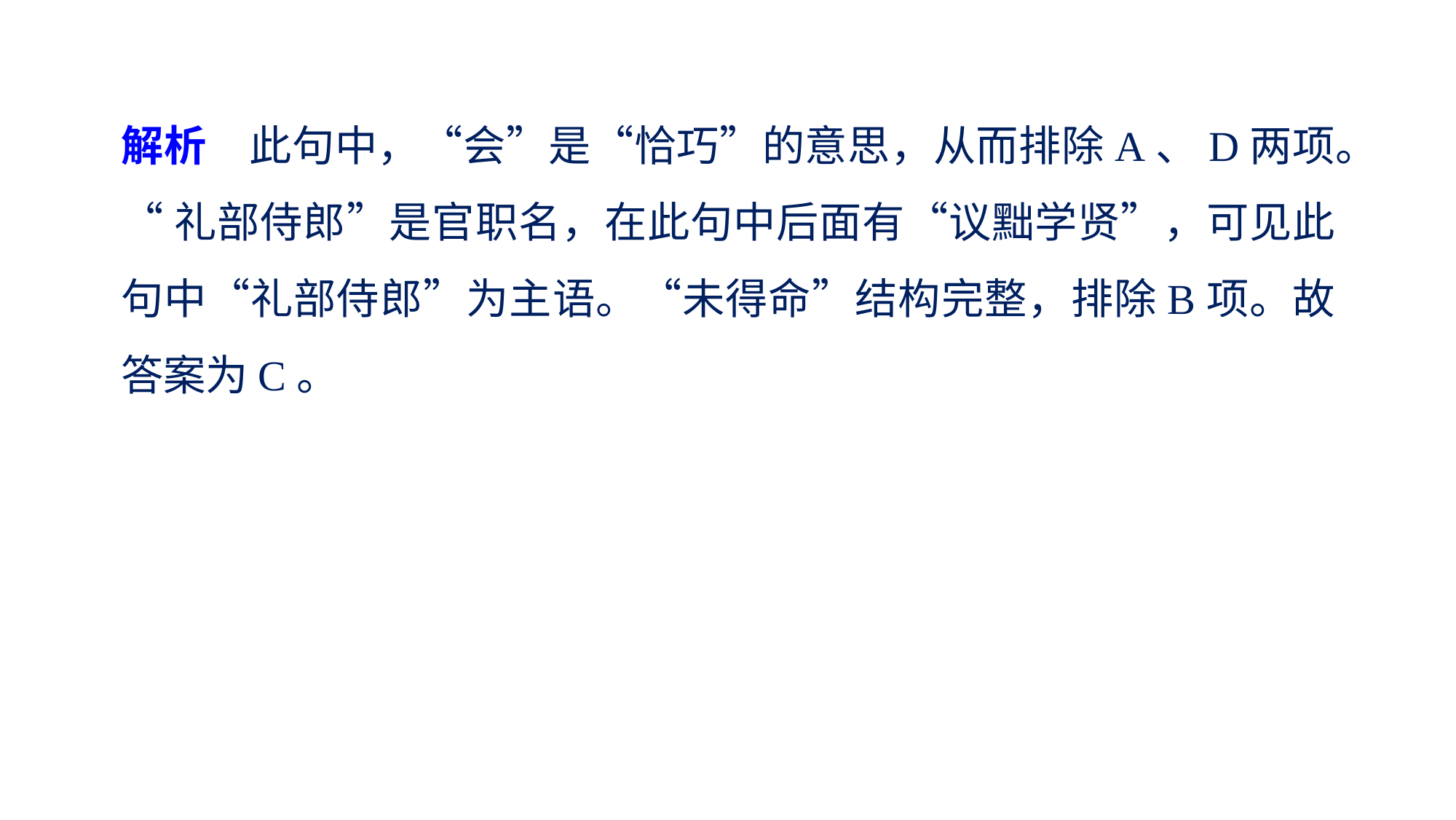

解析　此句中，“会”是“恰巧”的意思，从而排除A、D两项。
“礼部侍郎”是官职名，在此句中后面有“议黜学贤”，可见此句中“礼部侍郎”为主语。“未得命”结构完整，排除B项。故答案为C。